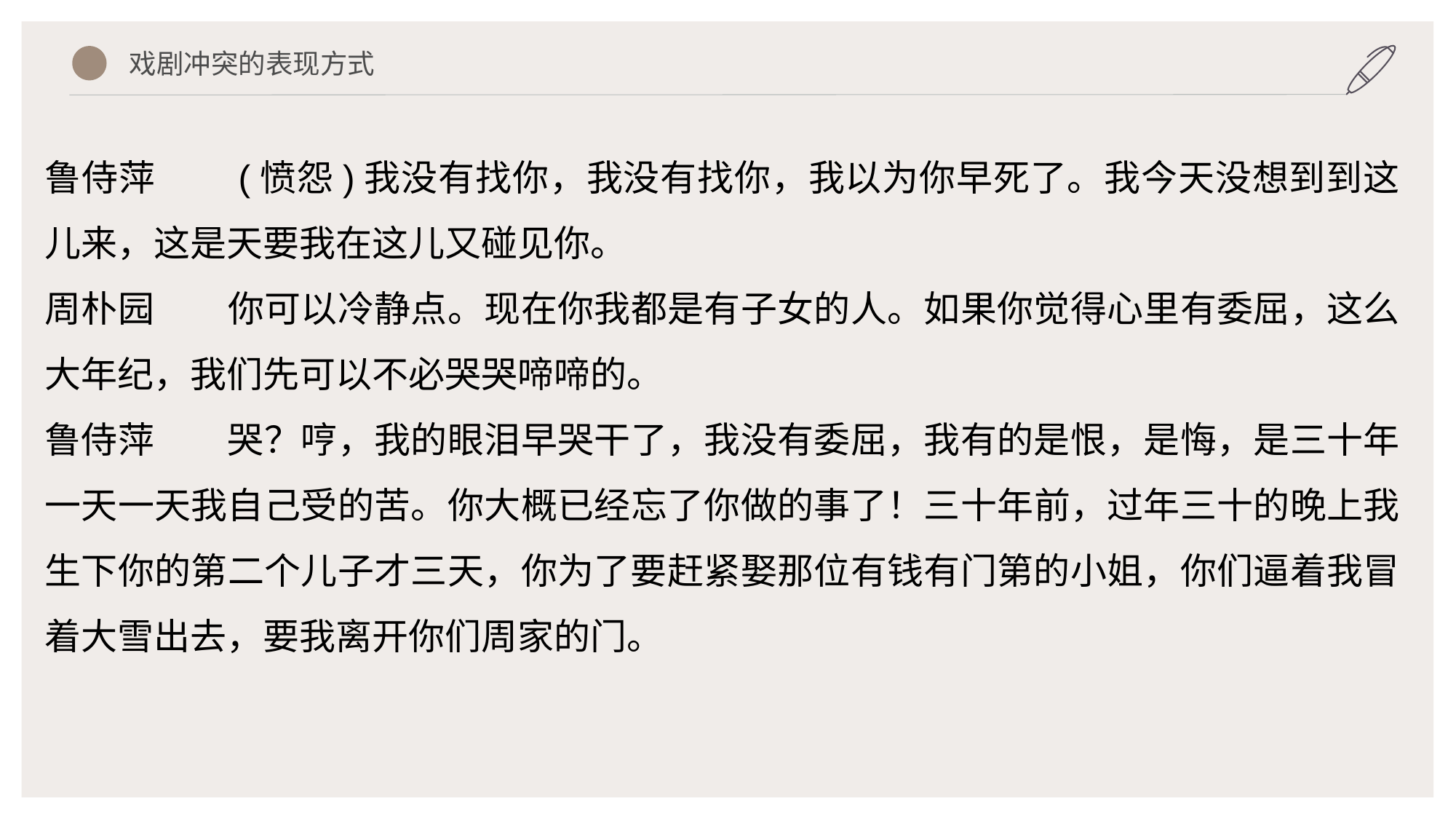

戏剧冲突的表现方式

鲁侍萍　　(愤怨)我没有找你，我没有找你，我以为你早死了。我今天没想到到这儿来，这是天要我在这儿又碰见你。
周朴园　　你可以冷静点。现在你我都是有子女的人。如果你觉得心里有委屈，这么大年纪，我们先可以不必哭哭啼啼的。
鲁侍萍　　哭？哼，我的眼泪早哭干了，我没有委屈，我有的是恨，是悔，是三十年一天一天我自己受的苦。你大概已经忘了你做的事了！三十年前，过年三十的晚上我生下你的第二个儿子才三天，你为了要赶紧娶那位有钱有门第的小姐，你们逼着我冒着大雪出去，要我离开你们周家的门。